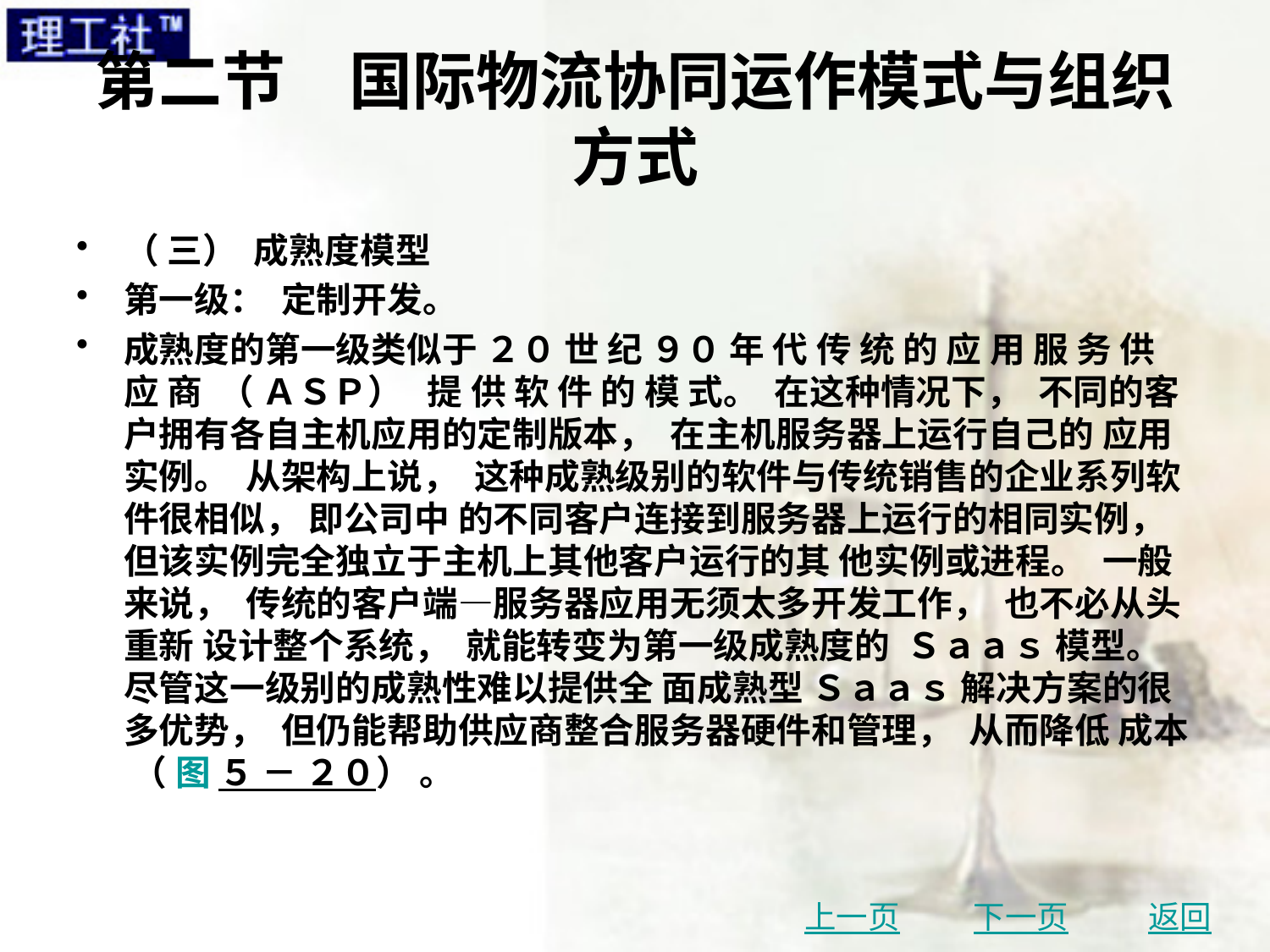

# 第二节　国际物流协同运作模式与组织方式
（ 三）  成熟度模型
第一级：  定制开发。
成熟度的第一级类似于 ２０ 世 纪 ９０ 年 代 传 统 的 应 用 服 务 供 应 商  （ ＡＳＰ）   提 供 软 件 的 模 式。  在这种情况下，  不同的客户拥有各自主机应用的定制版本，  在主机服务器上运行自己的 应用实例。  从架构上说，  这种成熟级别的软件与传统销售的企业系列软件很相似， 即公司中 的不同客户连接到服务器上运行的相同实例， 但该实例完全独立于主机上其他客户运行的其 他实例或进程。  一般来说，  传统的客户端—服务器应用无须太多开发工作，  也不必从头重新 设计整个系统，  就能转变为第一级成熟度的  Ｓａａｓ 模型。  尽管这一级别的成熟性难以提供全 面成熟型 Ｓａａｓ 解决方案的很多优势，  但仍能帮助供应商整合服务器硬件和管理，  从而降低 成本  （ 图 ５ － ２０） 。

上一页
下一页
返回